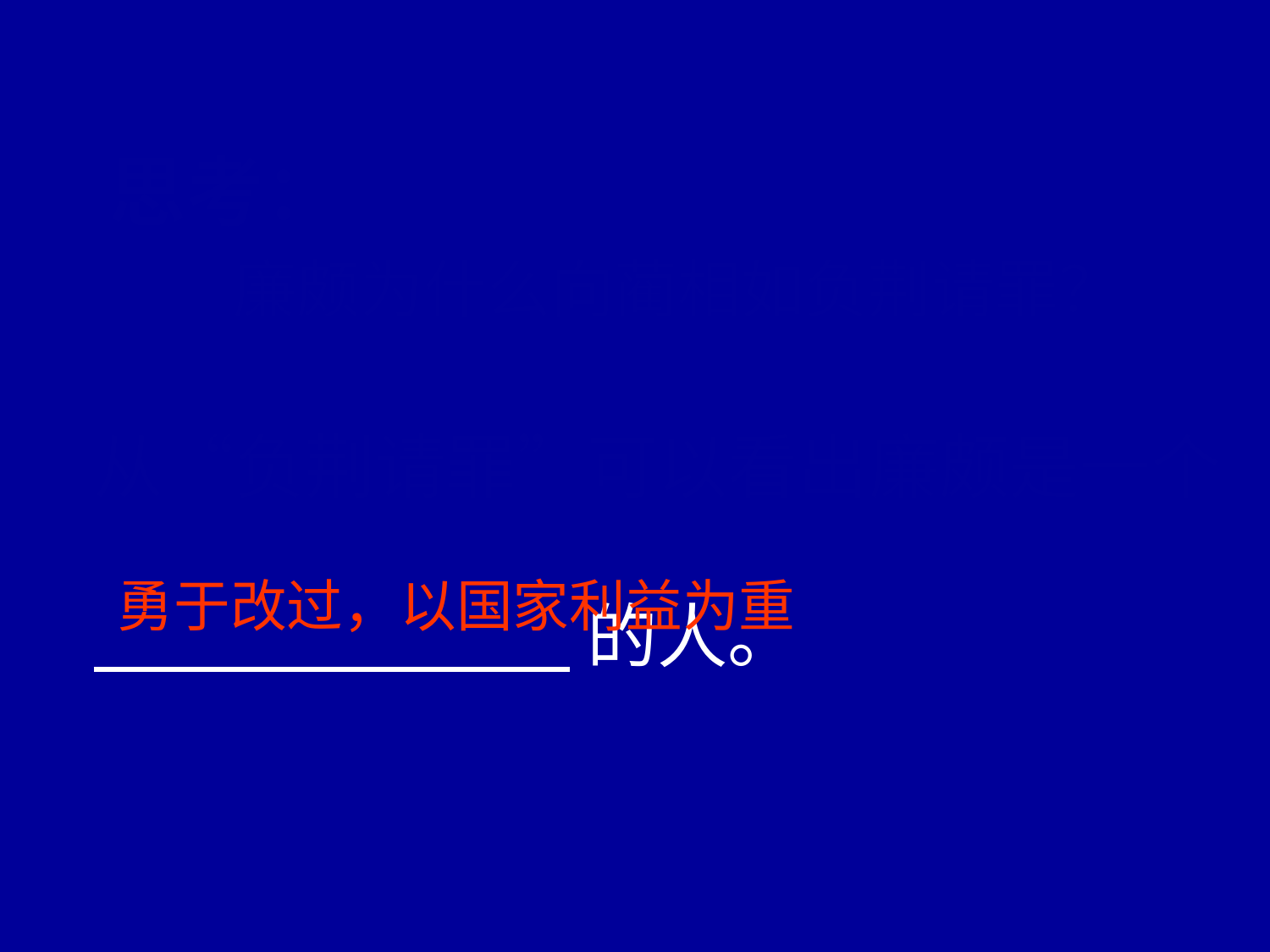

思考：
      廉颇为什么向蔺相如负荆请罪？

从“负荆请罪”可以看出廉颇是一个

                              的人。

勇于改过，以国家利益为重